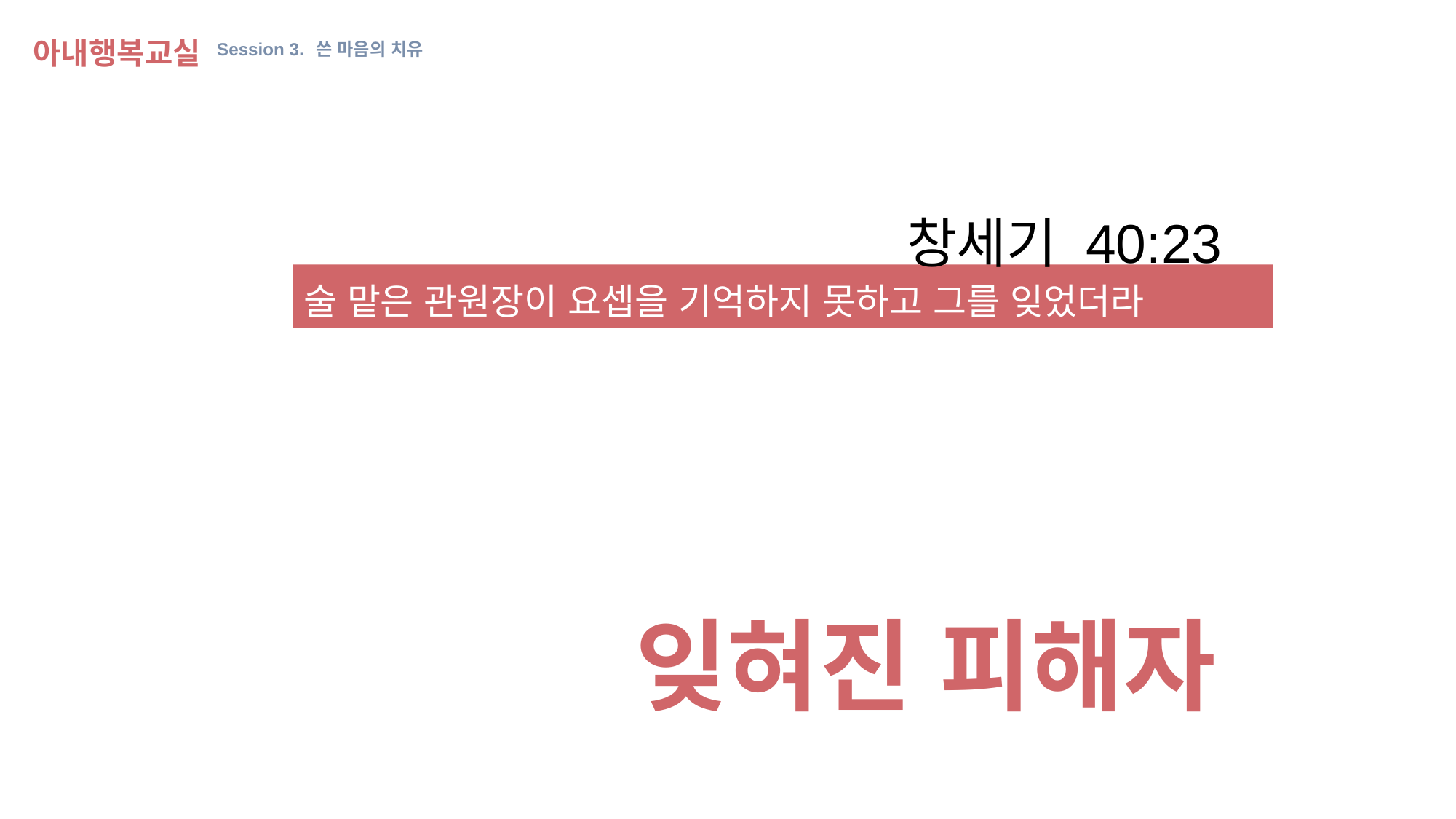

아내행복교실 Session 3. 쓴 마음의 치유
창세기 40:23
술 맡은 관원장이 요셉을 기억하지 못하고 그를 잊었더라
잊혀진 피해자